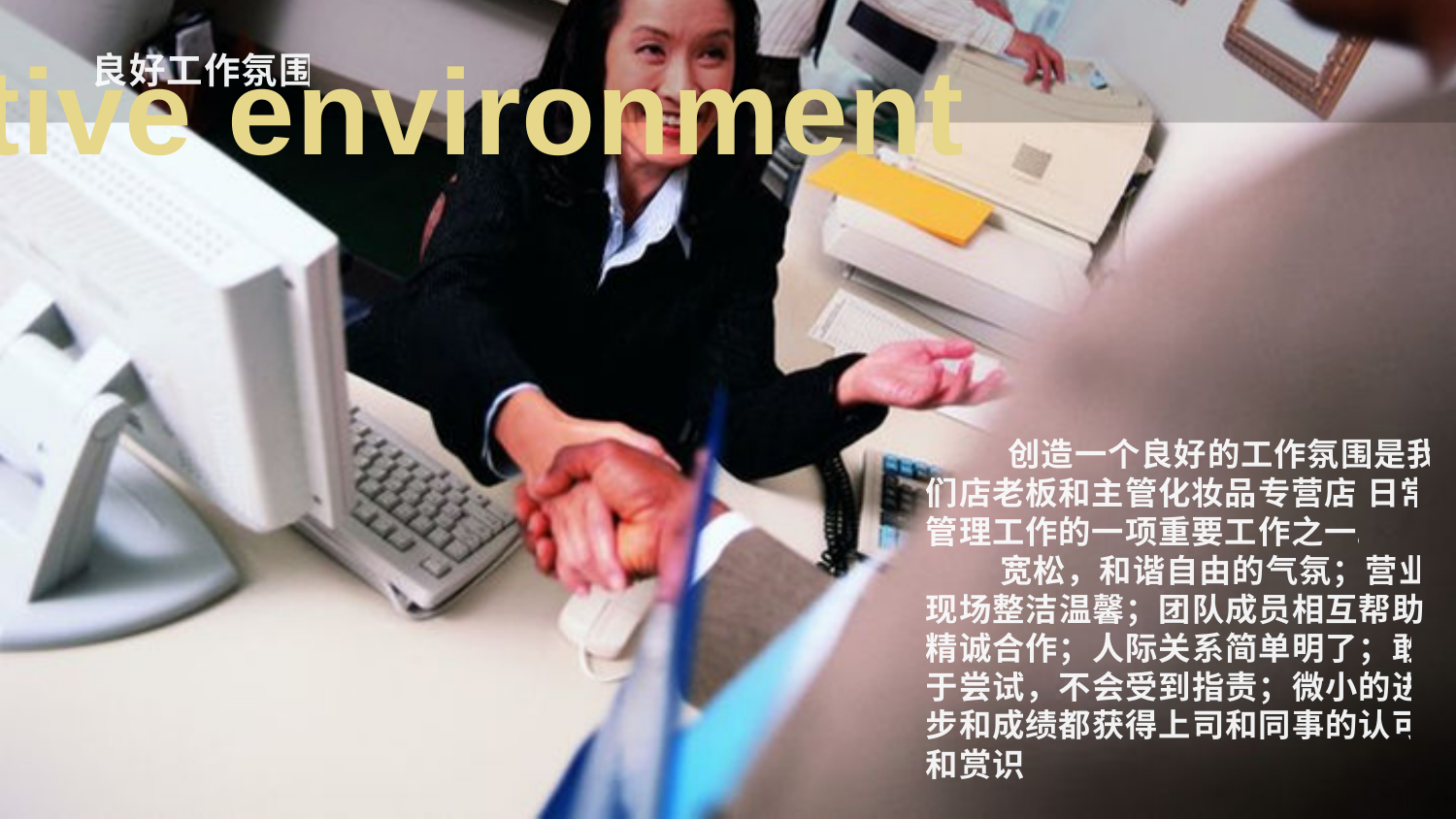

Positive environment
良好工作氛围
         创造一个良好的工作氛围是我们店老板和主管化妆品专营店 日常管理工作的一项重要工作之一。
        宽松，和谐自由的气氛；营业现场整洁温馨；团队成员相互帮助，精诚合作；人际关系简单明了；敢于尝试，不会受到指责；微小的进步和成绩都获得上司和同事的认可和赏识